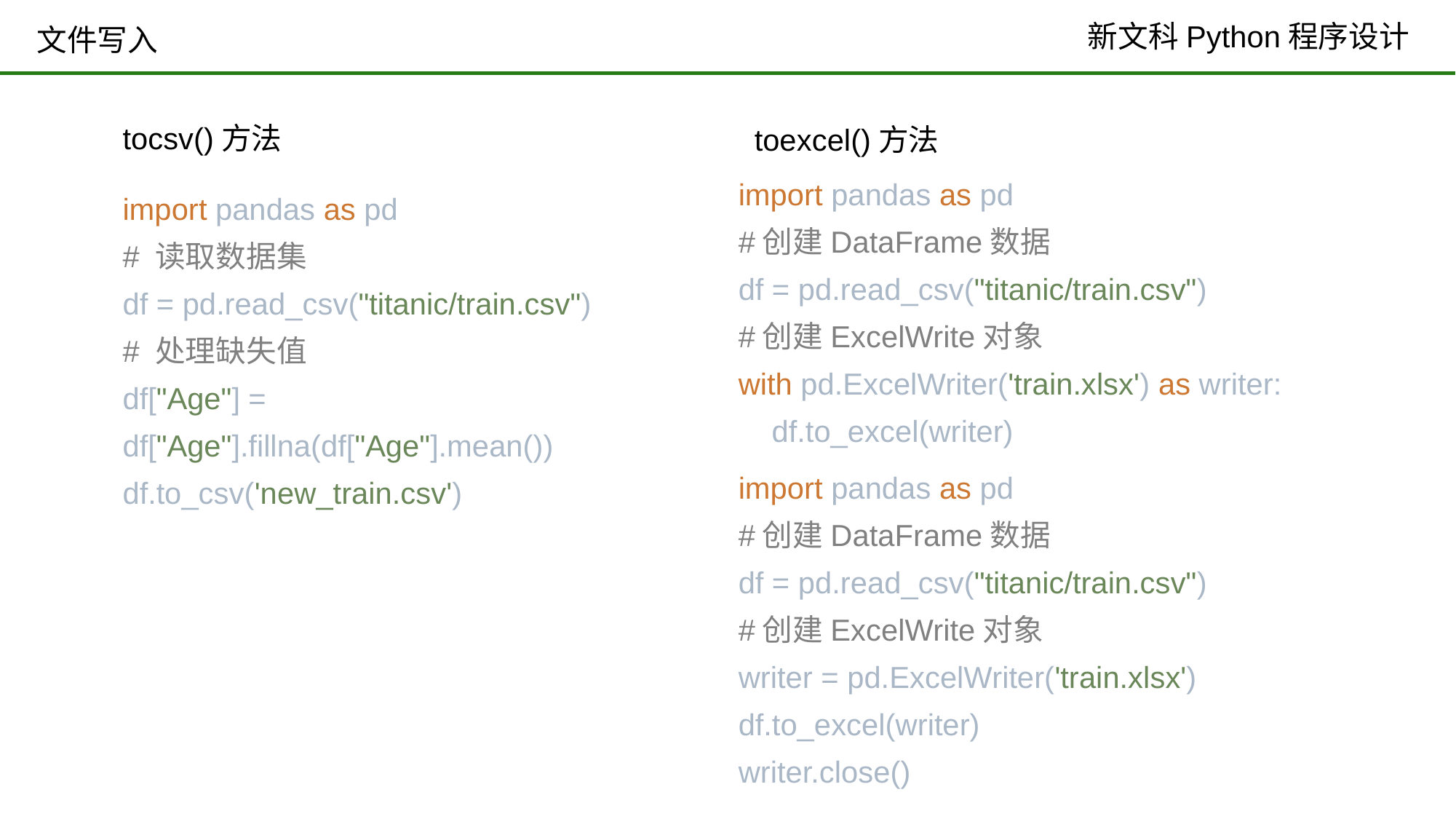

# 文件写入
tocsv()方法
toexcel()方法
import pandas as pd
#创建DataFrame数据
df = pd.read_csv("titanic/train.csv")
#创建ExcelWrite对象
with pd.ExcelWriter('train.xlsx') as writer:
    df.to_excel(writer)
import pandas as pd
# 读取数据集
df = pd.read_csv("titanic/train.csv")
# 处理缺失值
df["Age"] = df["Age"].fillna(df["Age"].mean())
df.to_csv('new_train.csv')
import pandas as pd
#创建DataFrame数据
df = pd.read_csv("titanic/train.csv")
#创建ExcelWrite对象
writer = pd.ExcelWriter('train.xlsx')
df.to_excel(writer)
writer.close()